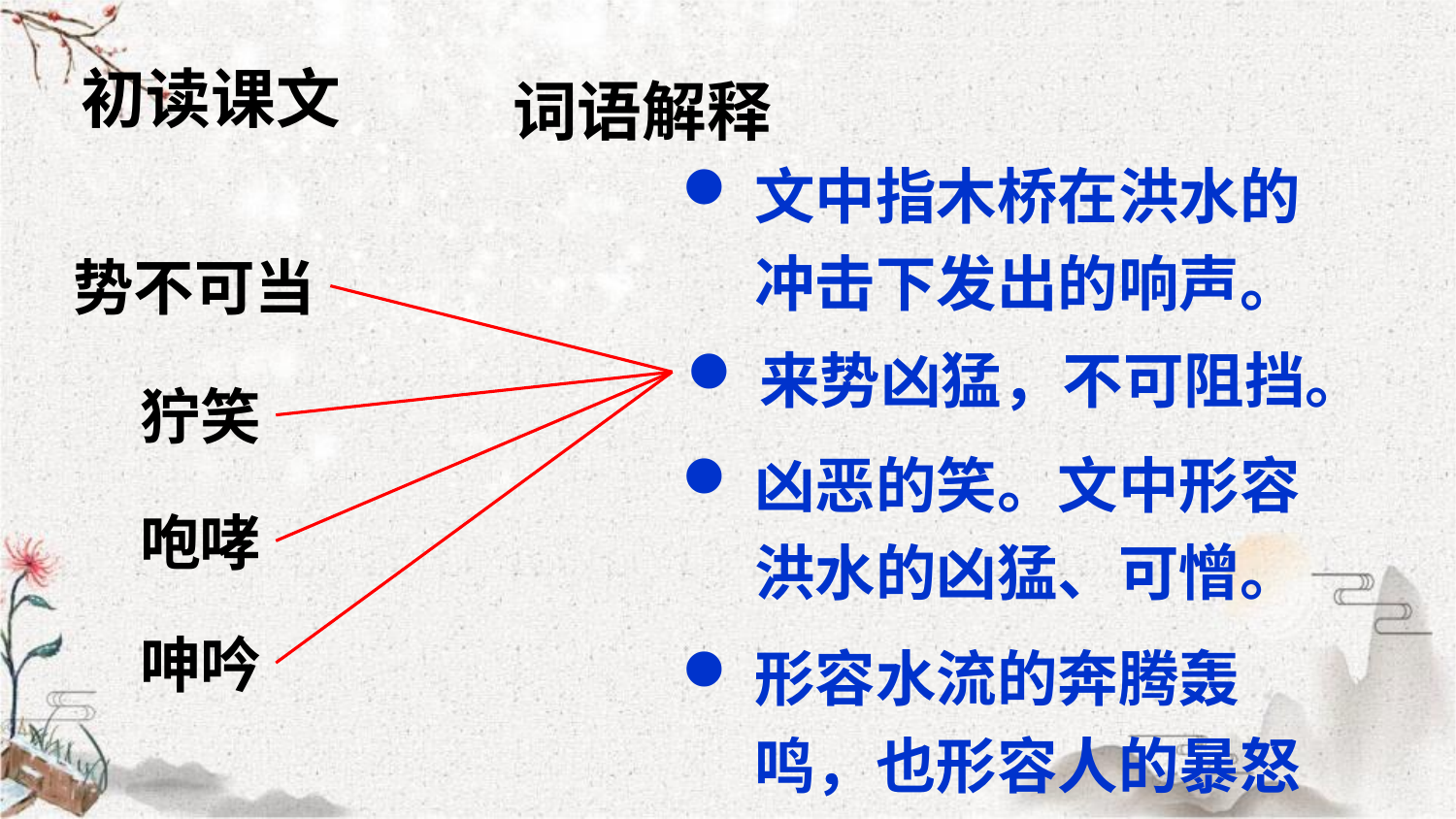

初读课文
词语解释
文中指木桥在洪水的冲击下发出的响声。
势不可当
来势凶猛，不可阻挡。
狞笑
凶恶的笑。文中形容洪水的凶猛、可憎。
咆哮
形容水流的奔腾轰鸣，也形容人的暴怒喊叫。
呻吟